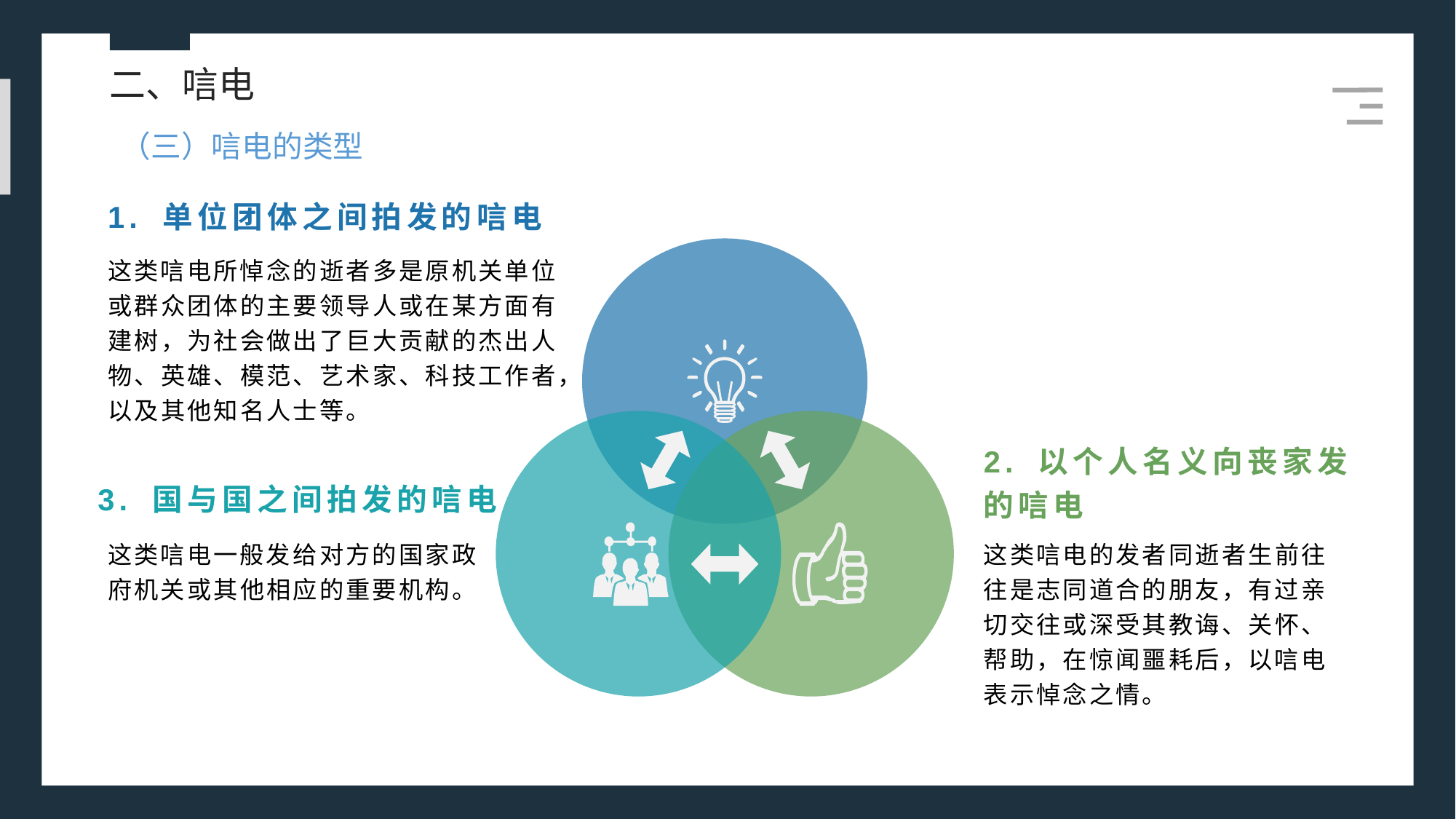

二、唁电

（三）唁电的类型
1. 单位团体之间拍发的唁电

这类唁电所悼念的逝者多是原机关单位或群众团体的主要领导人或在某方面有建树，为社会做出了巨大贡献的杰出人物、英雄、模范、艺术家、科技工作者，以及其他知名人士等。

2. 以个人名义向丧家发的唁电

3. 国与国之间拍发的唁电

这类唁电一般发给对方的国家政府机关或其他相应的重要机构。
这类唁电的发者同逝者生前往往是志同道合的朋友，有过亲切交往或深受其教诲、关怀、帮助，在惊闻噩耗后，以唁电表示悼念之情。